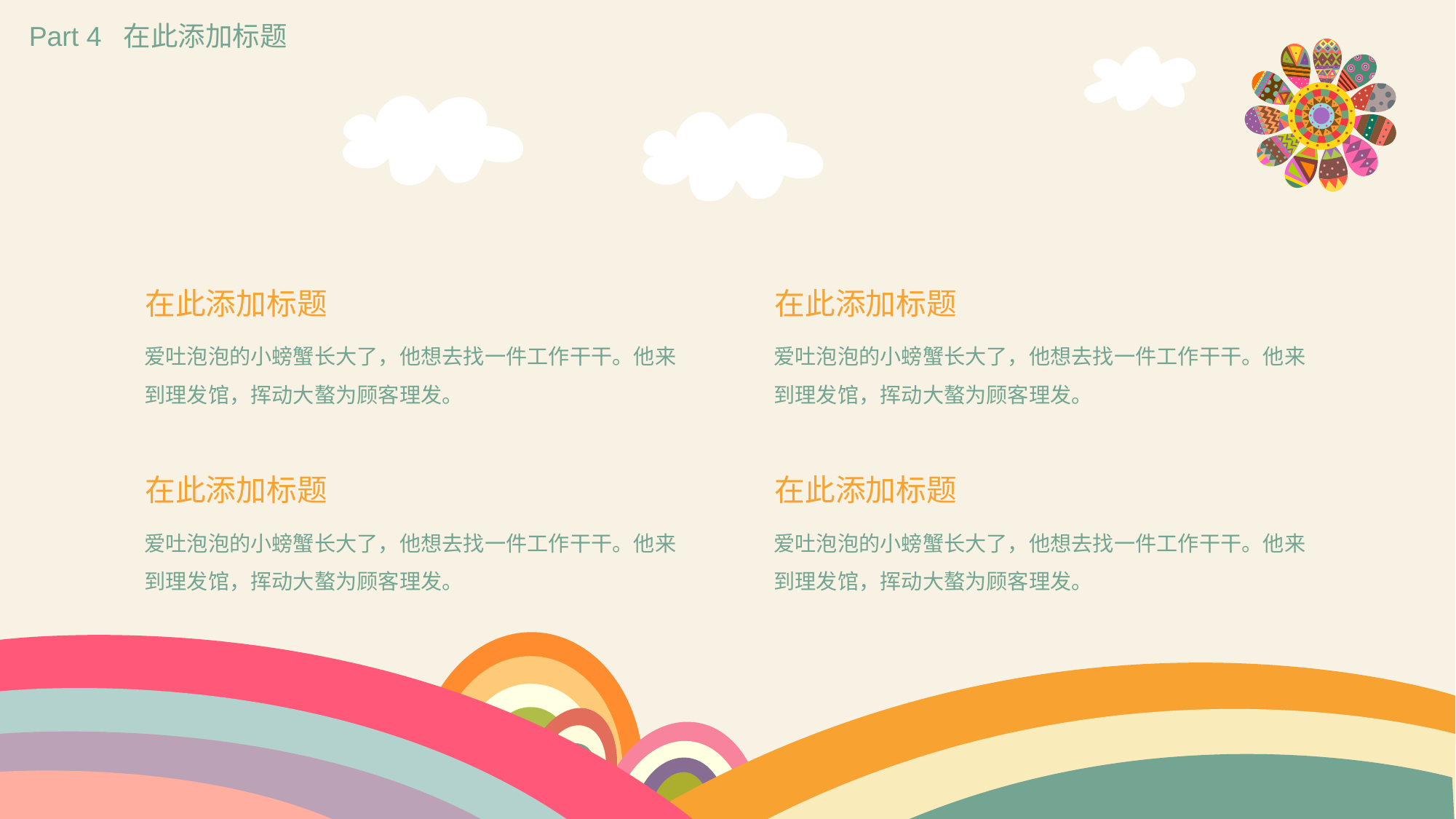

Part 4  在此添加标题

在此添加标题
爱吐泡泡的小螃蟹长大了，他想去找一件工作干干。他来到理发馆，挥动大螯为顾客理发。
在此添加标题
爱吐泡泡的小螃蟹长大了，他想去找一件工作干干。他来到理发馆，挥动大螯为顾客理发。
在此添加标题
爱吐泡泡的小螃蟹长大了，他想去找一件工作干干。他来到理发馆，挥动大螯为顾客理发。
在此添加标题
爱吐泡泡的小螃蟹长大了，他想去找一件工作干干。他来到理发馆，挥动大螯为顾客理发。